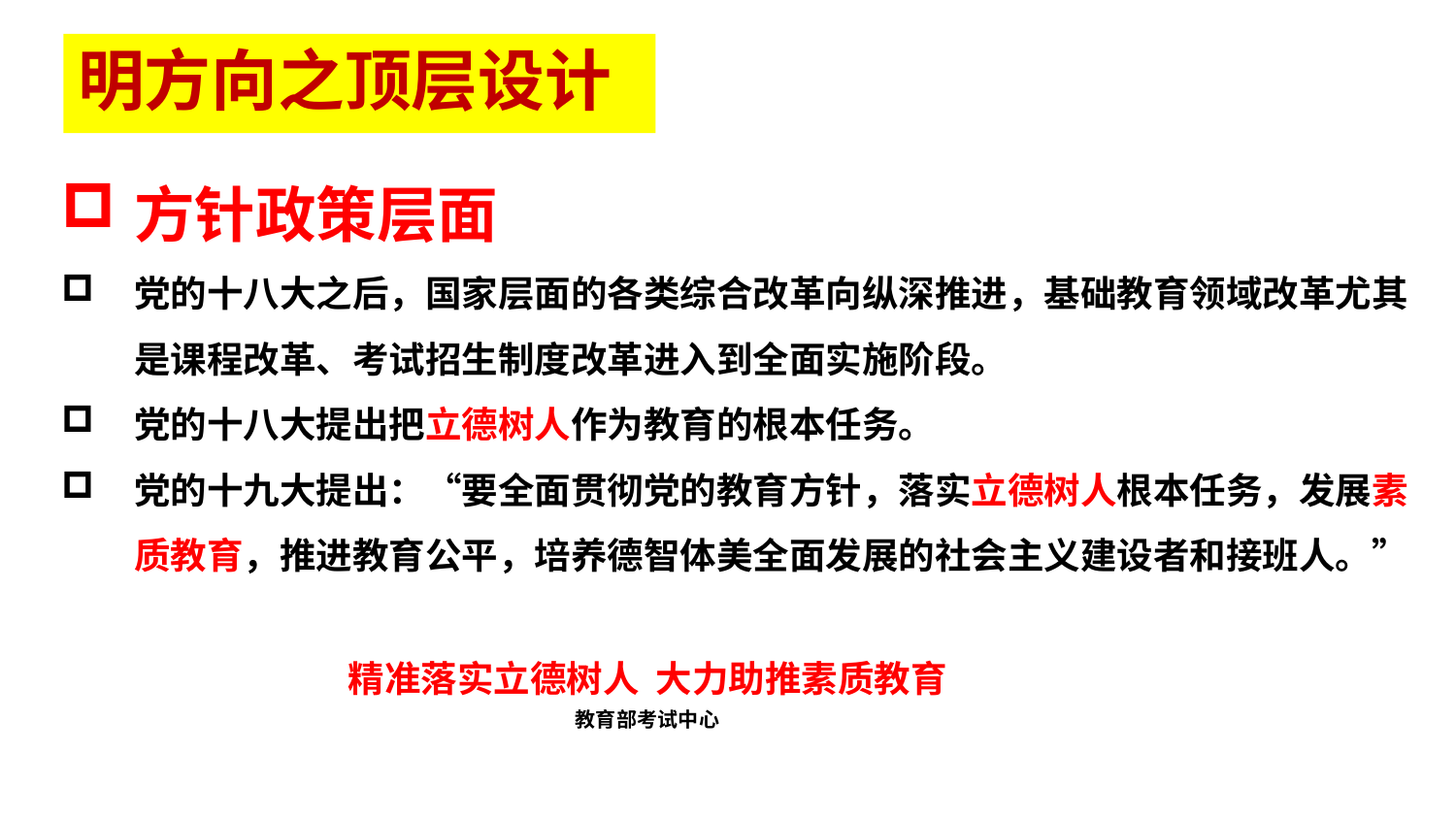

# 明方向之顶层设计
方针政策层面
党的十八大之后，国家层面的各类综合改革向纵深推进，基础教育领域改革尤其是课程改革、考试招生制度改革进入到全面实施阶段。
党的十八大提出把立德树人作为教育的根本任务。
党的十九大提出：“要全面贯彻党的教育方针，落实立德树人根本任务，发展素质教育，推进教育公平，培养德智体美全面发展的社会主义建设者和接班人。”

精准落实立德树人  大力助推素质教育
教育部考试中心